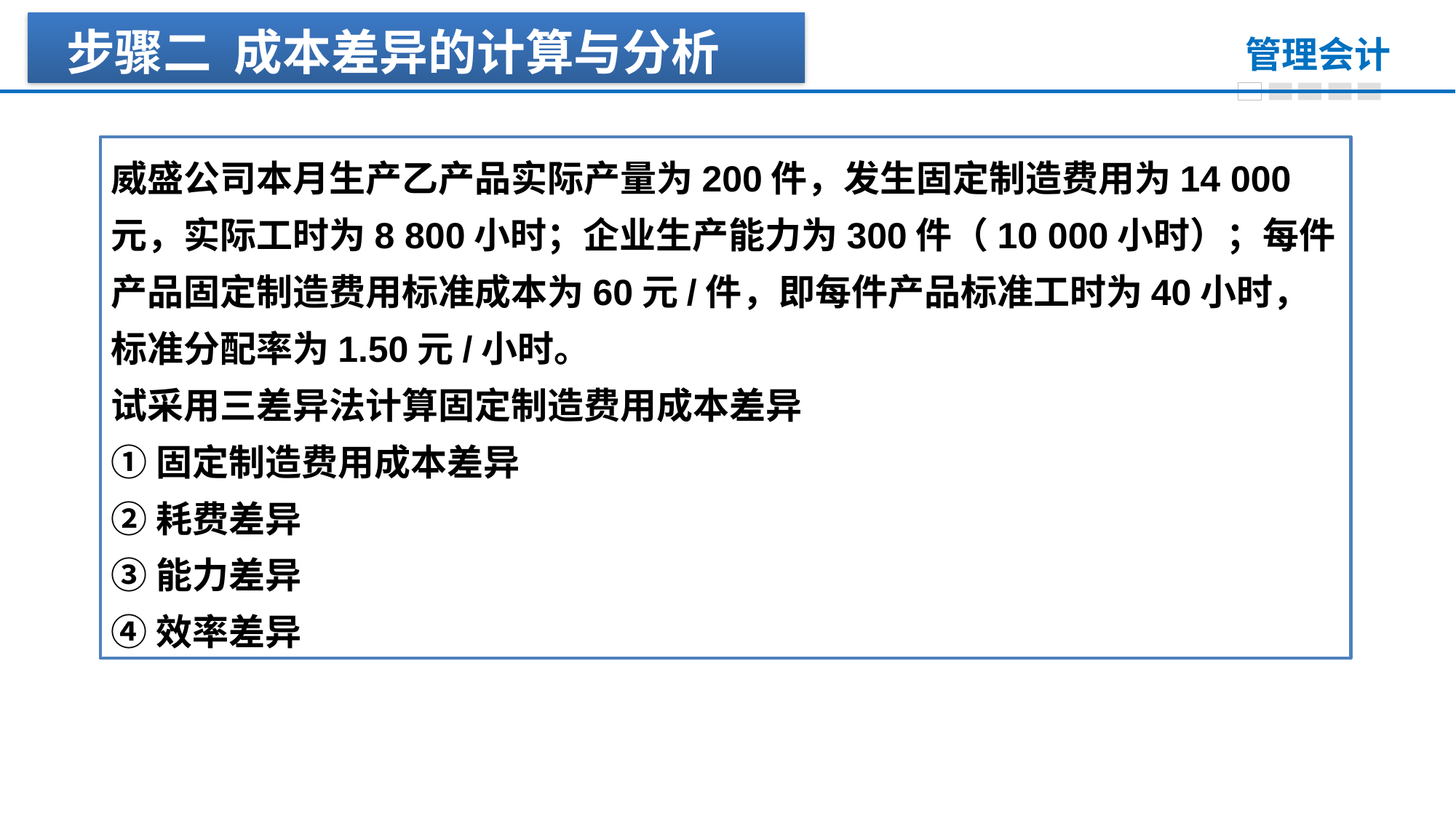

步骤二  成本差异的计算与分析
威盛公司本月生产乙产品实际产量为200件，发生固定制造费用为14 000元，实际工时为8 800小时；企业生产能力为300件（10 000小时）；每件产品固定制造费用标准成本为60元/件，即每件产品标准工时为40小时，标准分配率为1.50元/小时。
试采用三差异法计算固定制造费用成本差异
①固定制造费用成本差异
②耗费差异
③能力差异
④效率差异